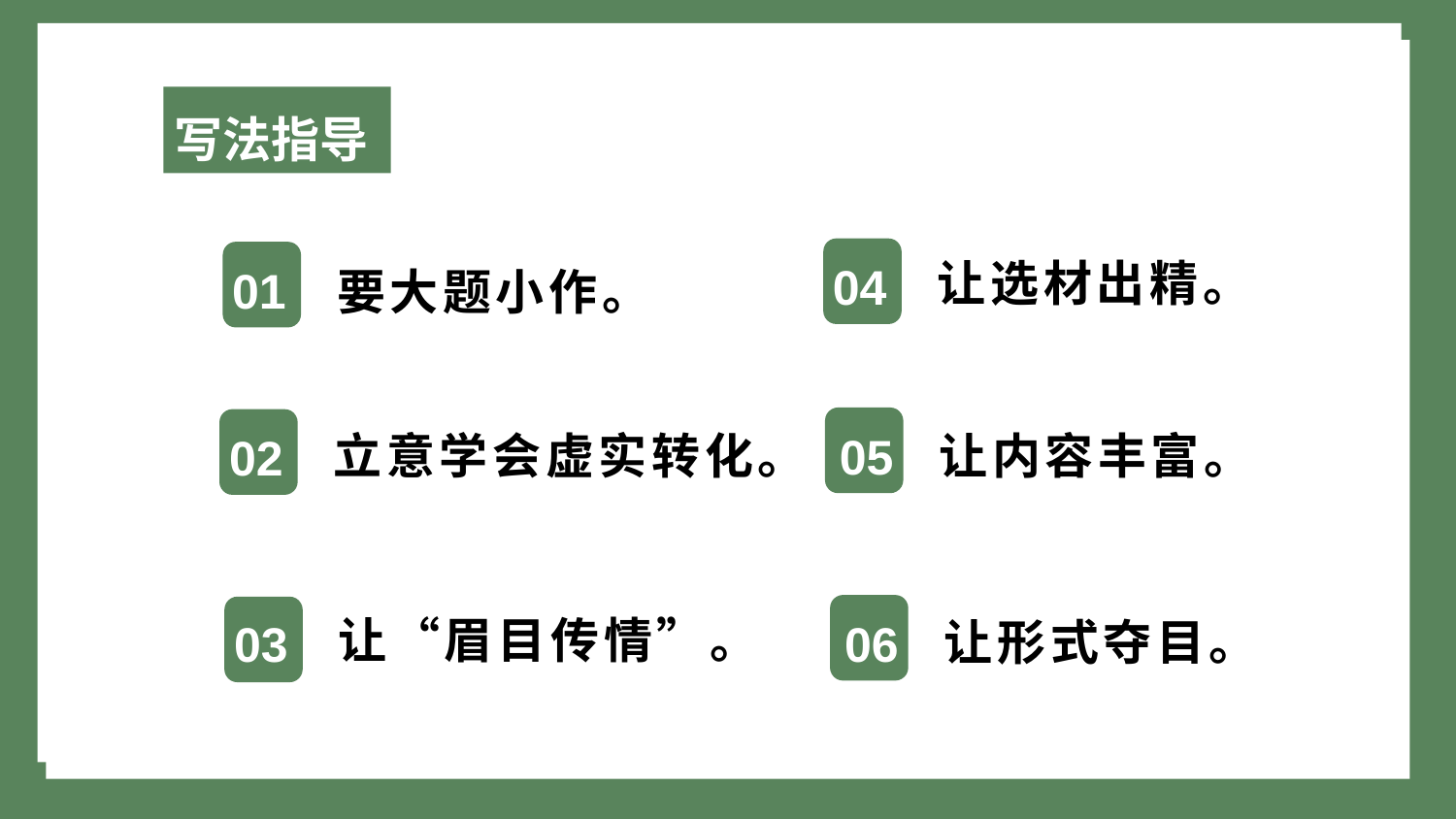

写法指导

让选材出精。
04

01
要大题小作。

让内容丰富。
05

立意学会虚实转化。
02

让形式夺目。
06

让“眉目传情”。
03